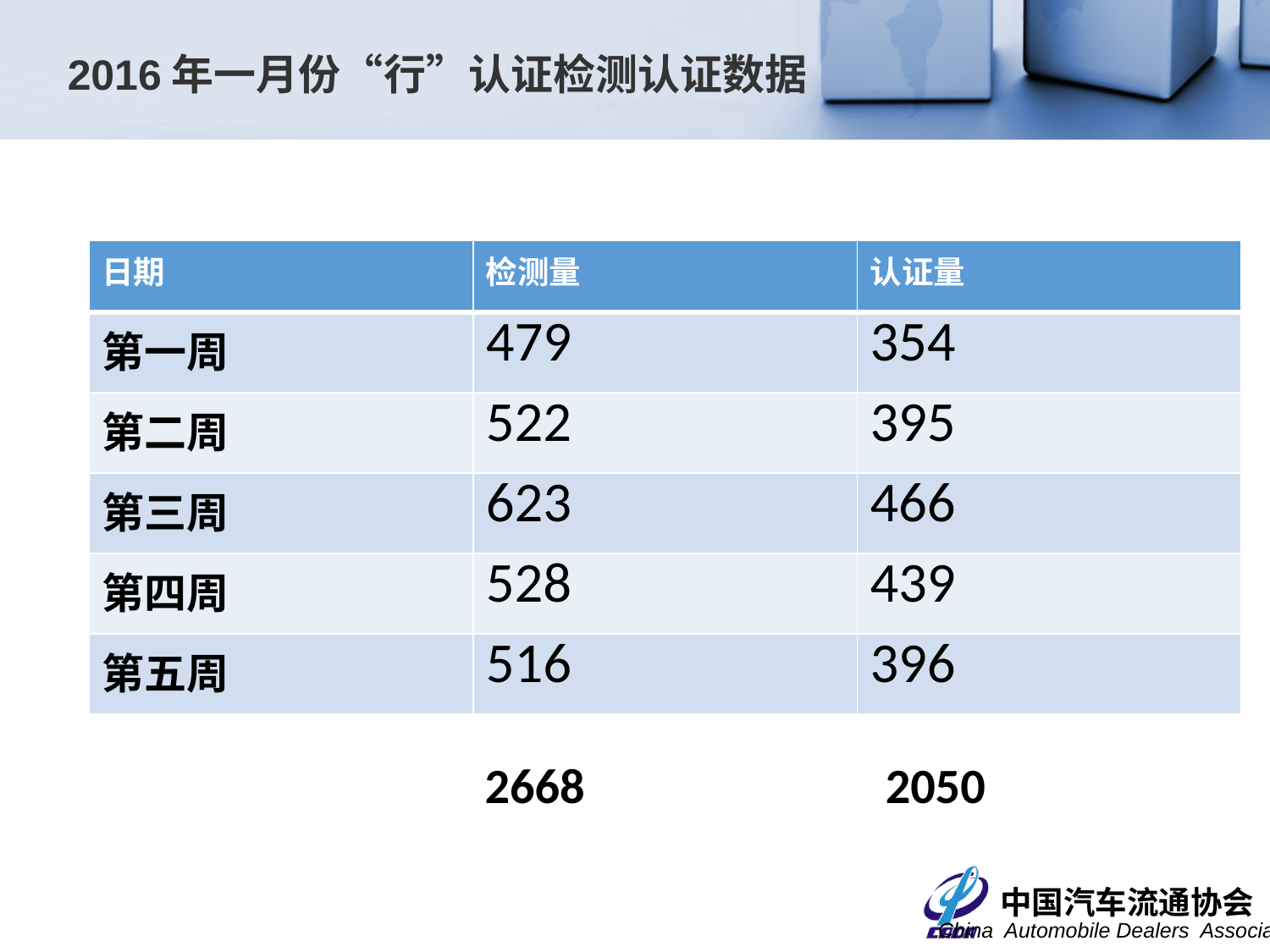

2016年一月份“行”认证检测认证数据
#
| 日期 | 检测量 | 认证量 |
| --- | --- | --- |
| 第一周 | 479 | 354 |
| 第二周 | 522 | 395 |
| 第三周 | 623 | 466 |
| 第四周 | 528 | 439 |
| 第五周 | 516 | 396 |
2668
2050